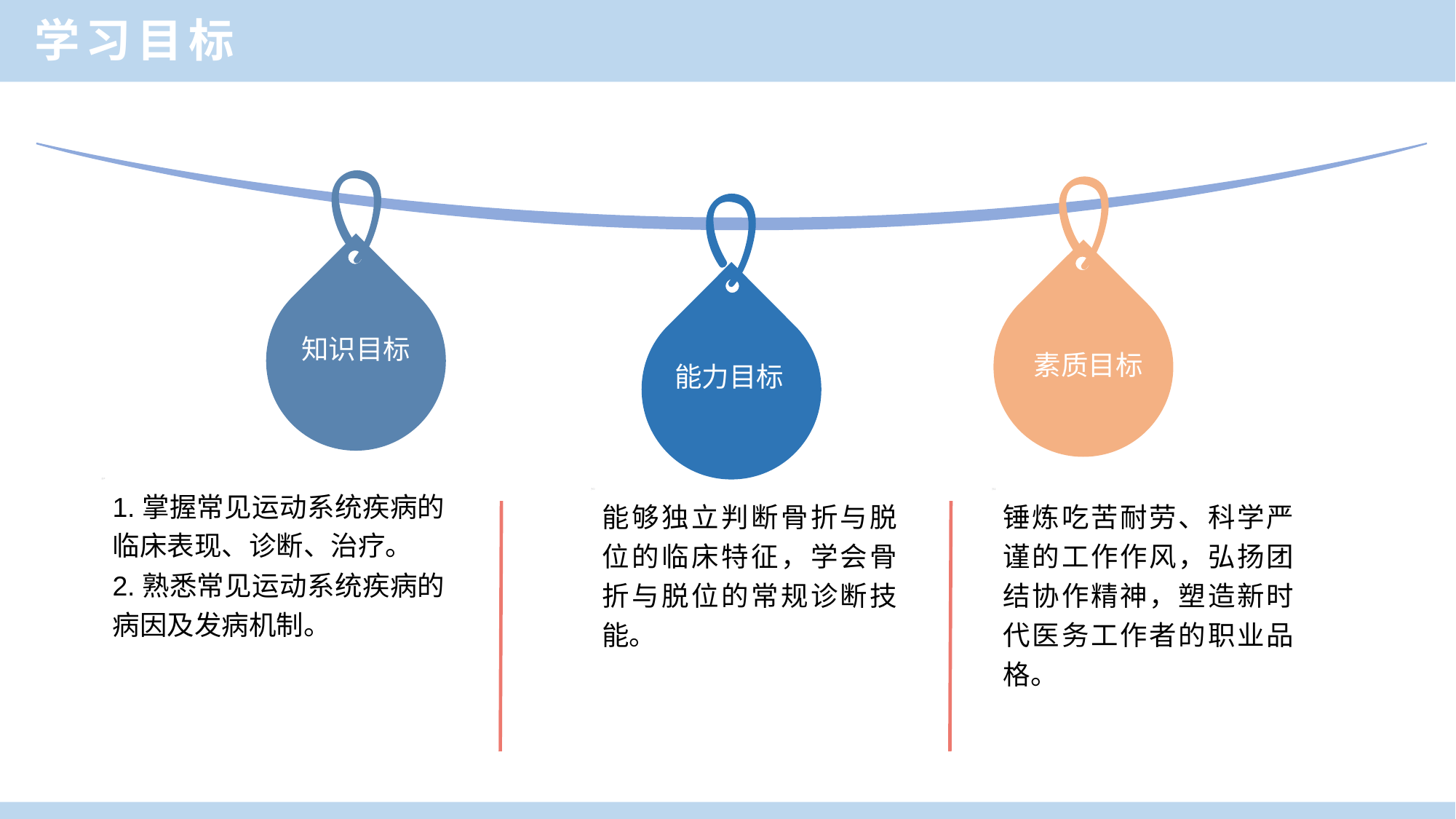

学习目标

知识目标

素质目标

能力目标
1.掌握常见运动系统疾病的临床表现、诊断、治疗。
2.熟悉常见运动系统疾病的病因及发病机制。
能够独立判断骨折与脱位的临床特征，学会骨折与脱位的常规诊断技能。
锤炼吃苦耐劳、科学严谨的工作作风，弘扬团结协作精神，塑造新时代医务工作者的职业品格。